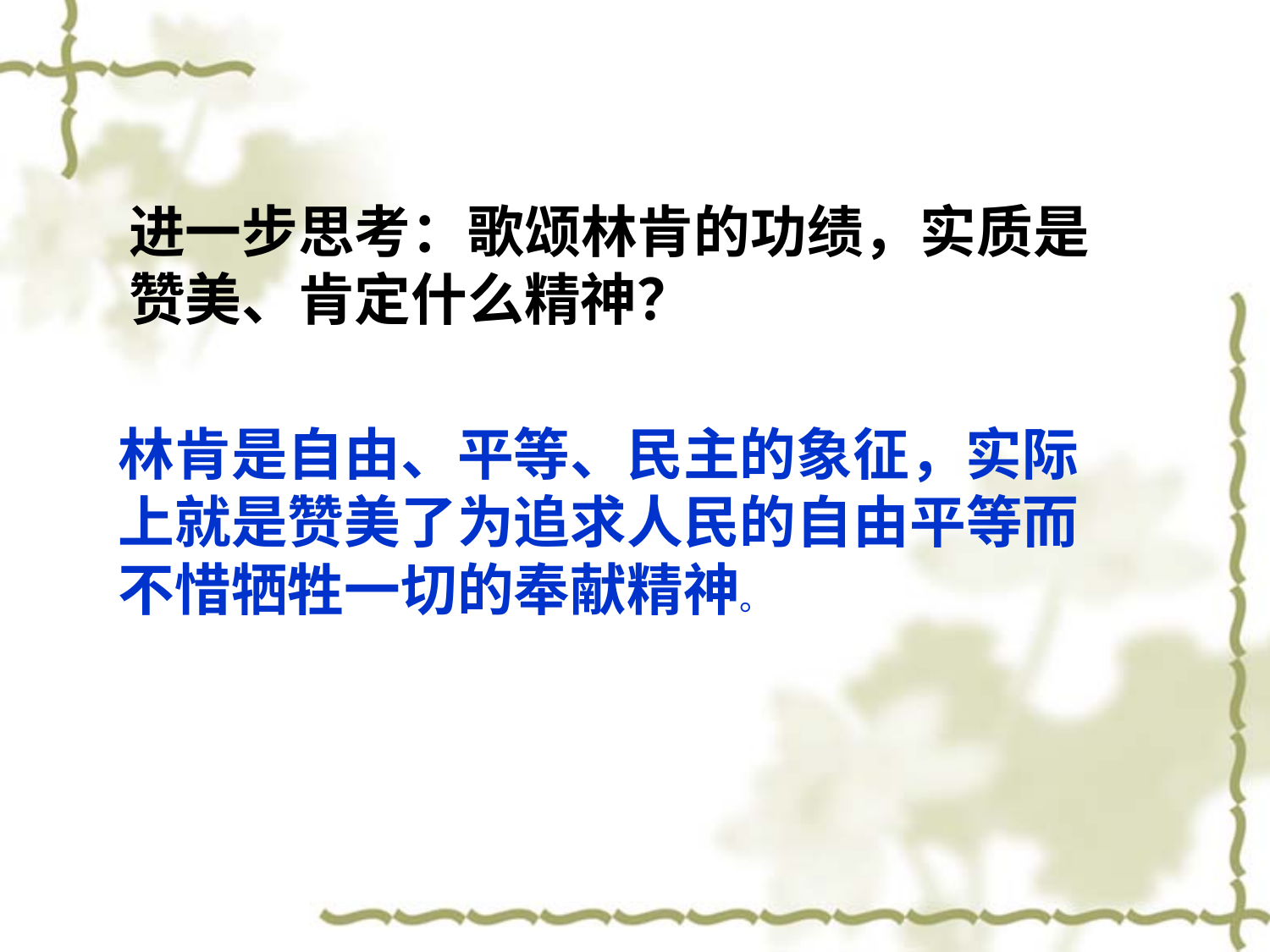

进一步思考：歌颂林肯的功绩，实质是    赞美、肯定什么精神？
林肯是自由、平等、民主的象征，实际上就是赞美了为追求人民的自由平等而不惜牺牲一切的奉献精神。